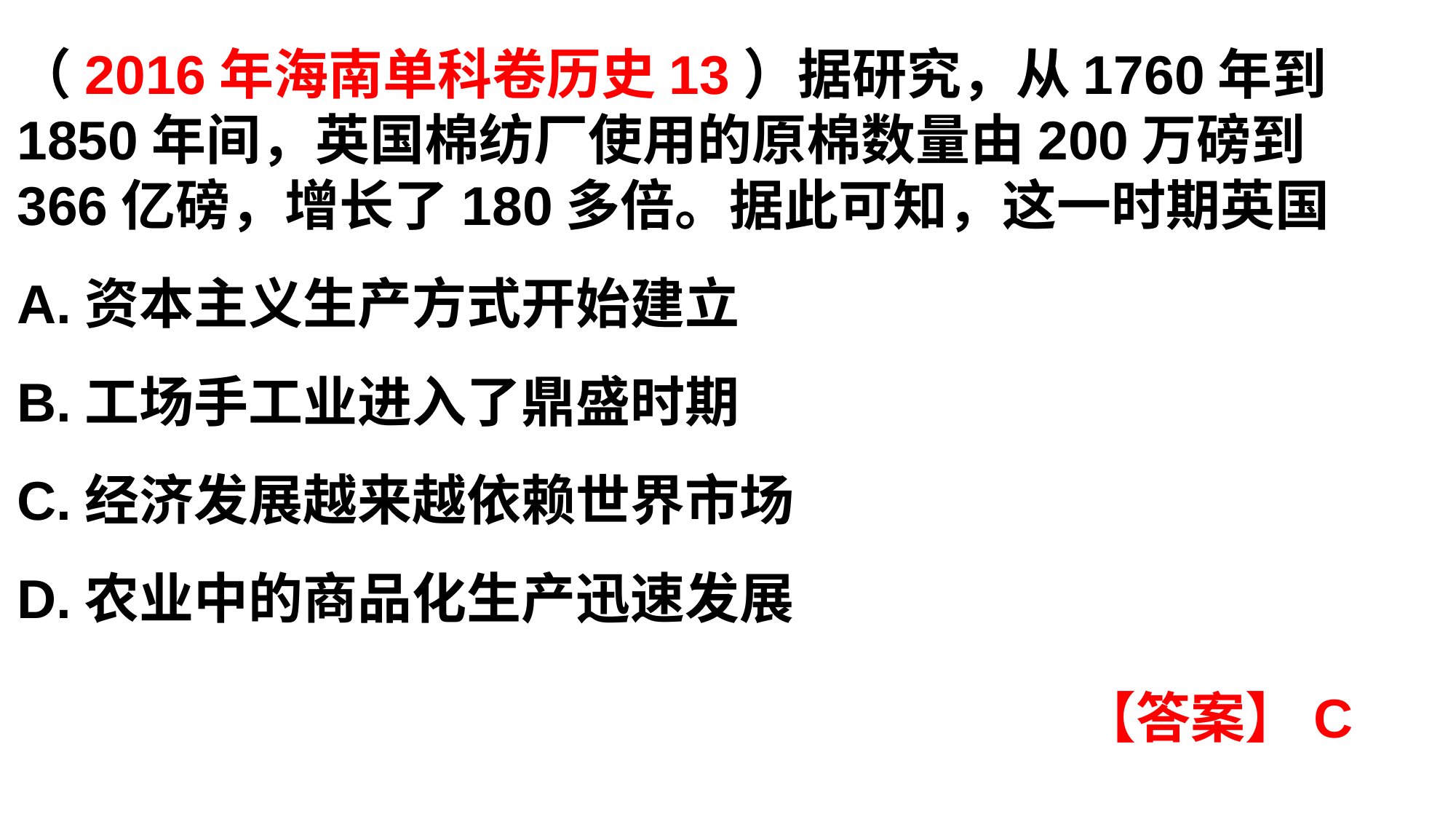

（2016年海南单科卷历史13）据研究，从1760年到1850年间，英国棉纺厂使用的原棉数量由200万磅到366亿磅，增长了180多倍。据此可知，这一时期英国A.资本主义生产方式开始建立
B.工场手工业进入了鼎盛时期C.经济发展越来越依赖世界市场
D.农业中的商品化生产迅速发展

【答案】C